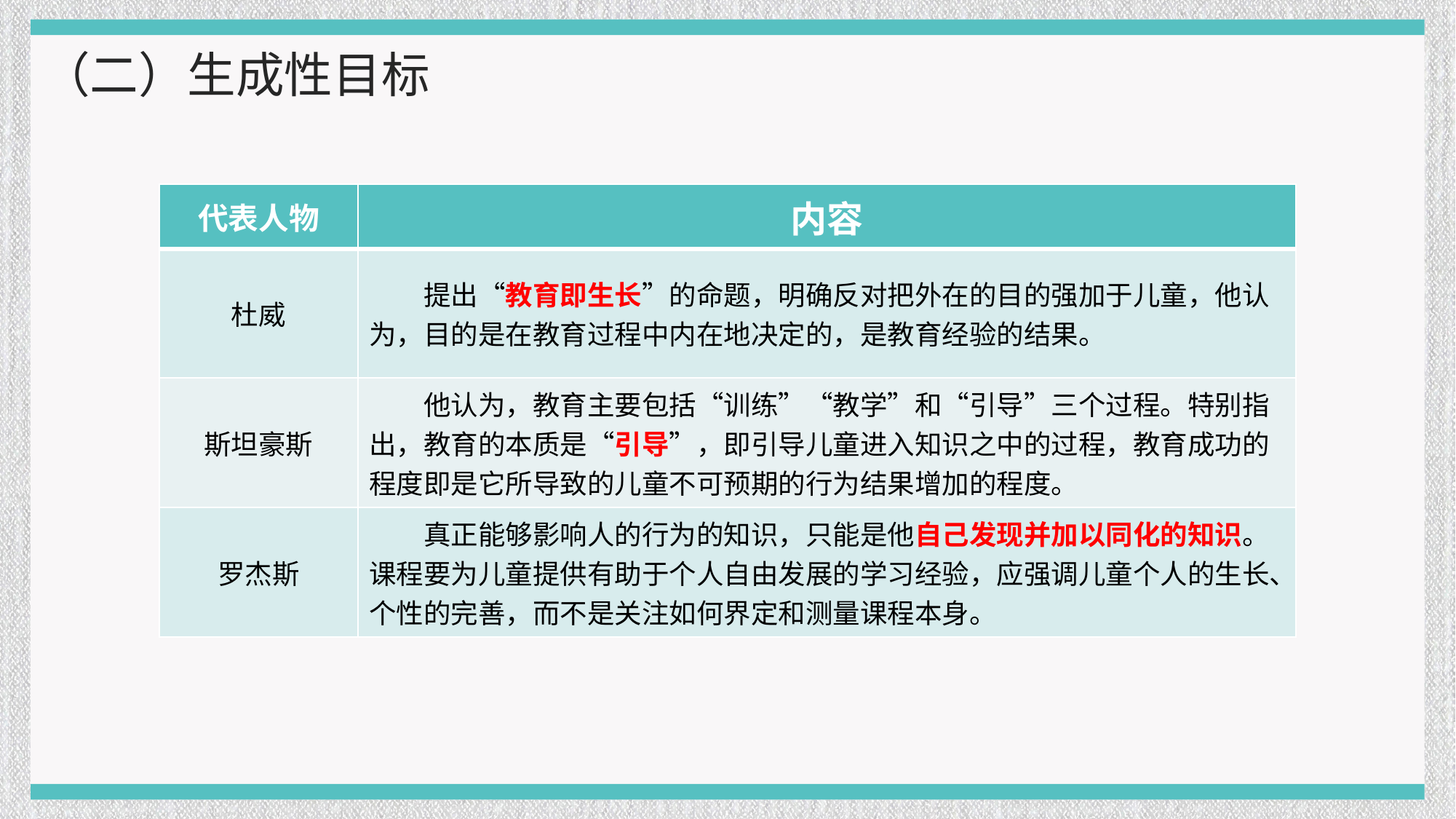

（二）生成性目标
| 代表人物 | 内容 |
| --- | --- |
| 杜威 | 提出“教育即生长”的命题，明确反对把外在的目的强加于儿童，他认为，目的是在教育过程中内在地决定的，是教育经验的结果。 |
| 斯坦豪斯 | 他认为，教育主要包括“训练”“教学”和“引导”三个过程。特别指出，教育的本质是“引导”，即引导儿童进入知识之中的过程，教育成功的程度即是它所导致的儿童不可预期的行为结果增加的程度。 |
| 罗杰斯 | 真正能够影响人的行为的知识，只能是他自己发现并加以同化的知识。课程要为儿童提供有助于个人自由发展的学习经验，应强调儿童个人的生长、个性的完善，而不是关注如何界定和测量课程本身。 |